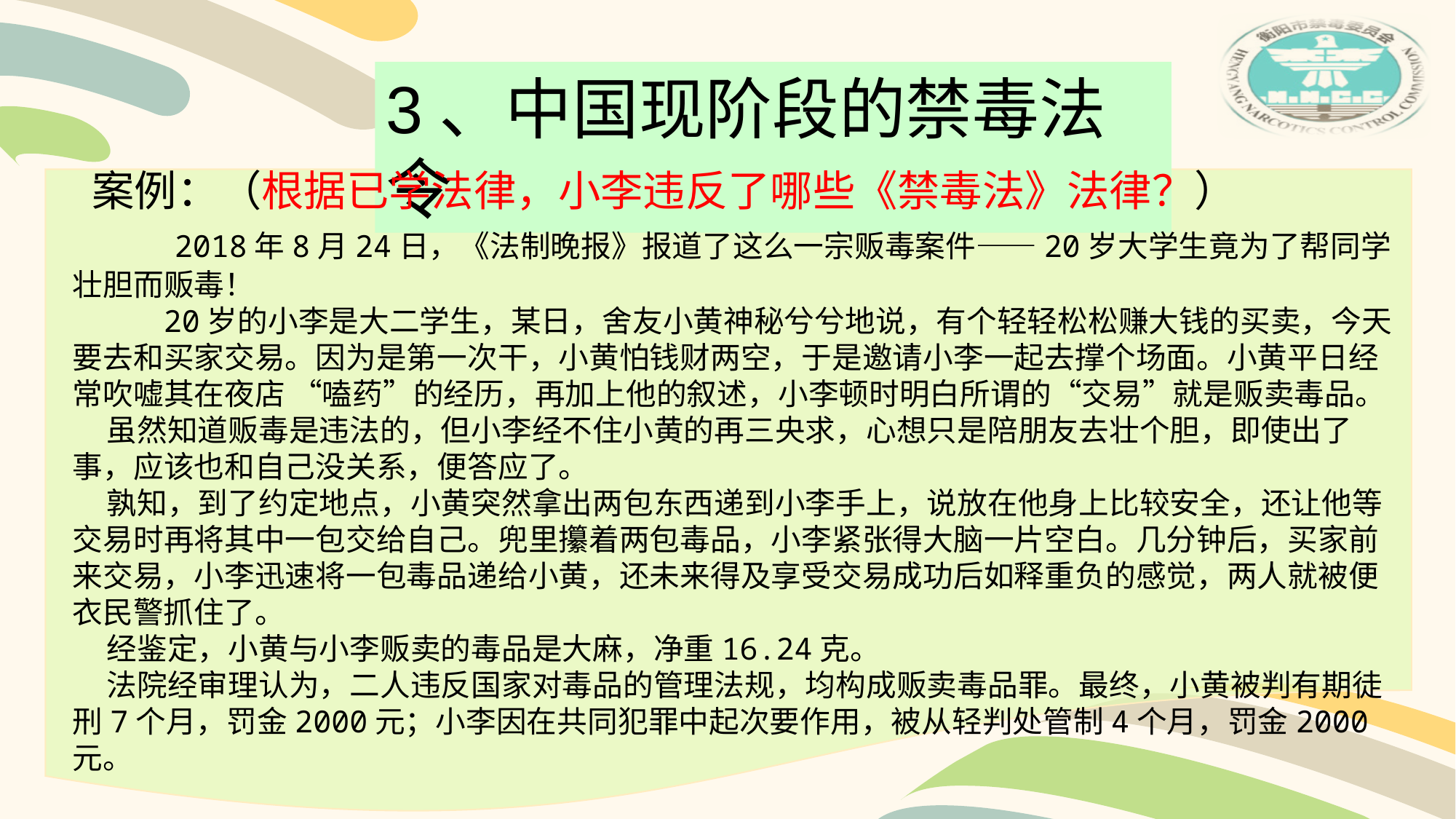

3、中国现阶段的禁毒法令
 案例：（根据已学法律，小李违反了哪些《禁毒法》法律？）
    2018年8月24日，《法制晚报》报道了这么一宗贩毒案件——20岁大学生竟为了帮同学壮胆而贩毒！
     20岁的小李是大二学生，某日，舍友小黄神秘兮兮地说，有个轻轻松松赚大钱的买卖，今天要去和买家交易。因为是第一次干，小黄怕钱财两空，于是邀请小李一起去撑个场面。小黄平日经常吹嘘其在夜店 “嗑药”的经历，再加上他的叙述，小李顿时明白所谓的“交易”就是贩卖毒品。
    虽然知道贩毒是违法的，但小李经不住小黄的再三央求，心想只是陪朋友去壮个胆，即使出了事，应该也和自己没关系，便答应了。
    孰知，到了约定地点，小黄突然拿出两包东西递到小李手上，说放在他身上比较安全，还让他等交易时再将其中一包交给自己。兜里攥着两包毒品，小李紧张得大脑一片空白。几分钟后，买家前来交易，小李迅速将一包毒品递给小黄，还未来得及享受交易成功后如释重负的感觉，两人就被便衣民警抓住了。
    经鉴定，小黄与小李贩卖的毒品是大麻，净重16.24克。
    法院经审理认为，二人违反国家对毒品的管理法规，均构成贩卖毒品罪。最终，小黄被判有期徒刑7个月，罚金2000元；小李因在共同犯罪中起次要作用，被从轻判处管制4个月，罚金2000元。